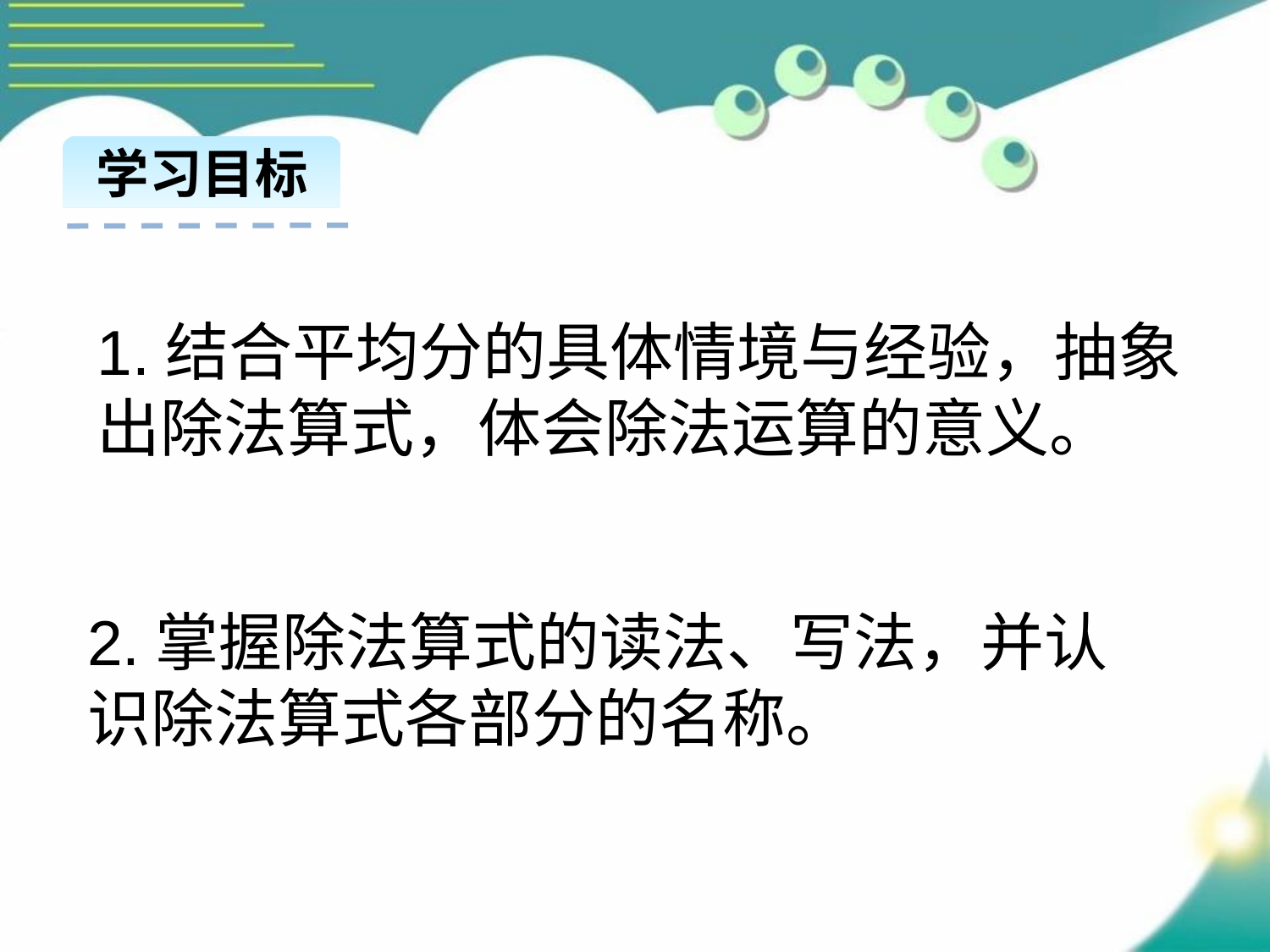

学习目标

1.结合平均分的具体情境与经验，抽象出除法算式，体会除法运算的意义。
2.掌握除法算式的读法、写法，并认识除法算式各部分的名称。